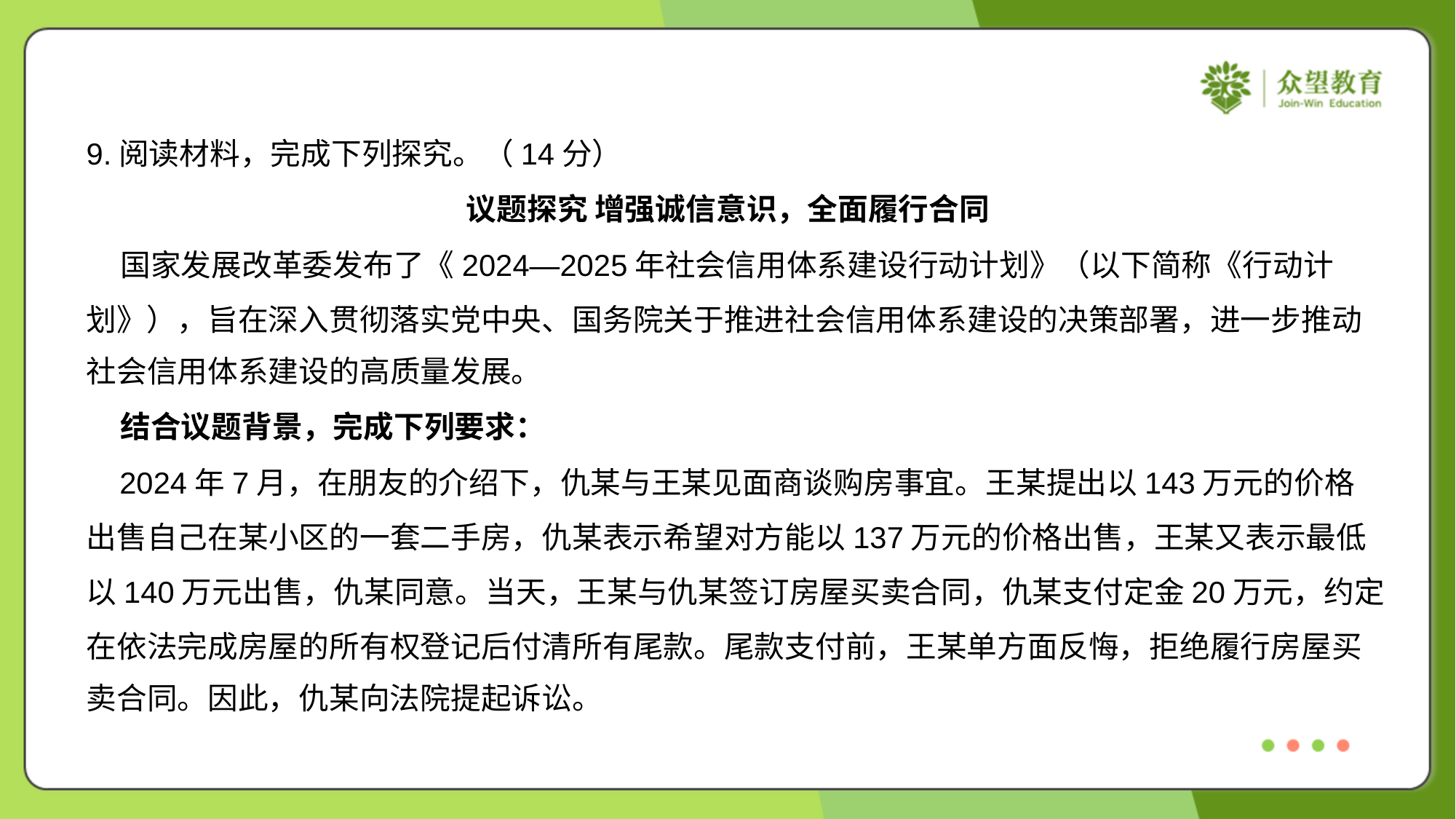

9.阅读材料，完成下列探究。（14分）
议题探究 增强诚信意识，全面履行合同
    国家发展改革委发布了《2024—2025年社会信用体系建设行动计划》（以下简称《行动计
划》），旨在深入贯彻落实党中央、国务院关于推进社会信用体系建设的决策部署，进一步推动
社会信用体系建设的高质量发展。
    结合议题背景，完成下列要求：
    2024年7月，在朋友的介绍下，仇某与王某见面商谈购房事宜。王某提出以143万元的价格
出售自己在某小区的一套二手房，仇某表示希望对方能以137万元的价格出售，王某又表示最低
以140万元出售，仇某同意。当天，王某与仇某签订房屋买卖合同，仇某支付定金20万元，约定
在依法完成房屋的所有权登记后付清所有尾款。尾款支付前，王某单方面反悔，拒绝履行房屋买
卖合同。因此，仇某向法院提起诉讼。